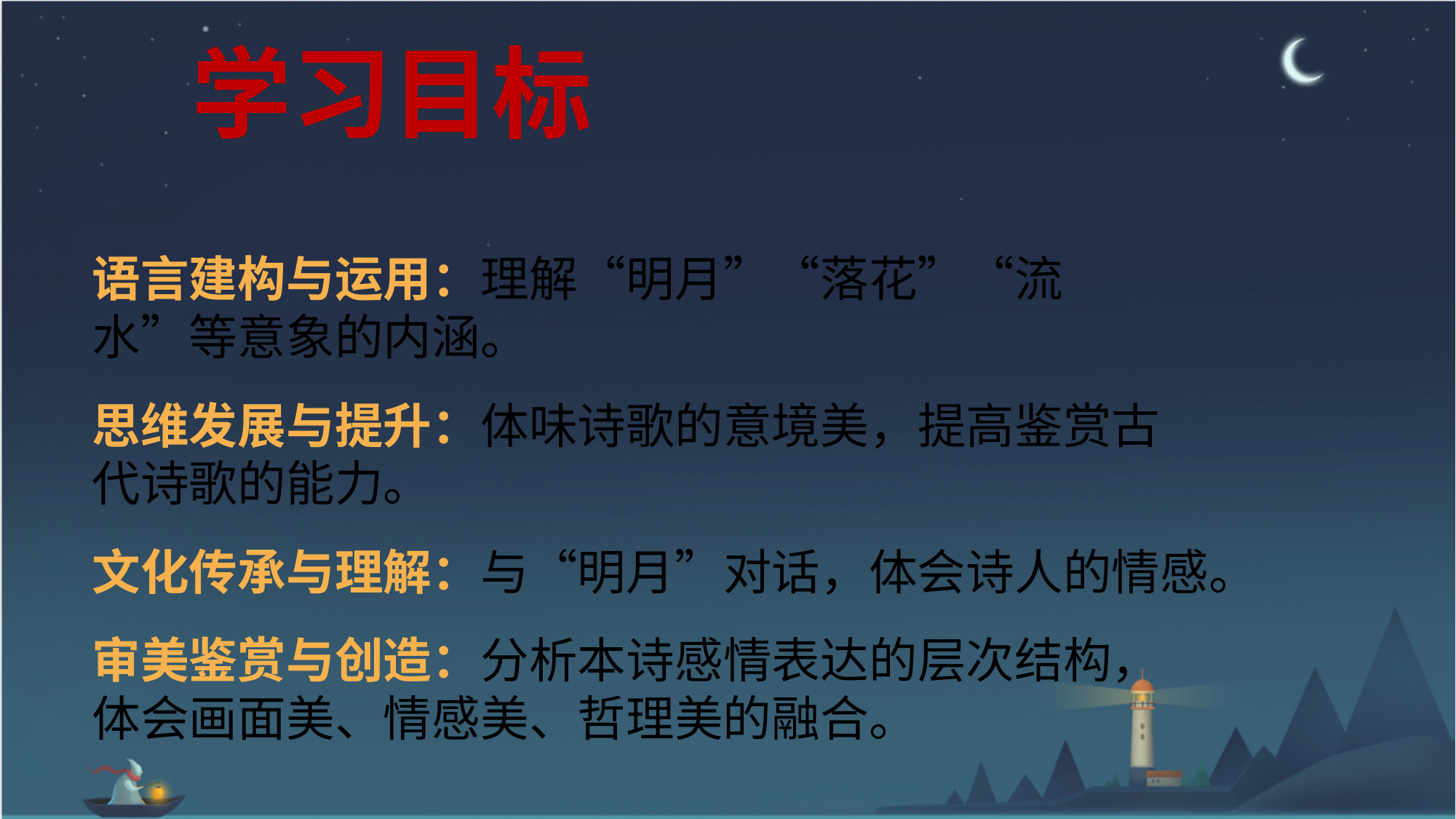

学习目标
语言建构与运用：理解“明月”“落花”“流水”等意象的内涵。
思维发展与提升：体味诗歌的意境美，提高鉴赏古代诗歌的能力。
文化传承与理解：与“明月”对话，体会诗人的情感。
审美鉴赏与创造：分析本诗感情表达的层次结构，体会画面美、情感美、哲理美的融合。